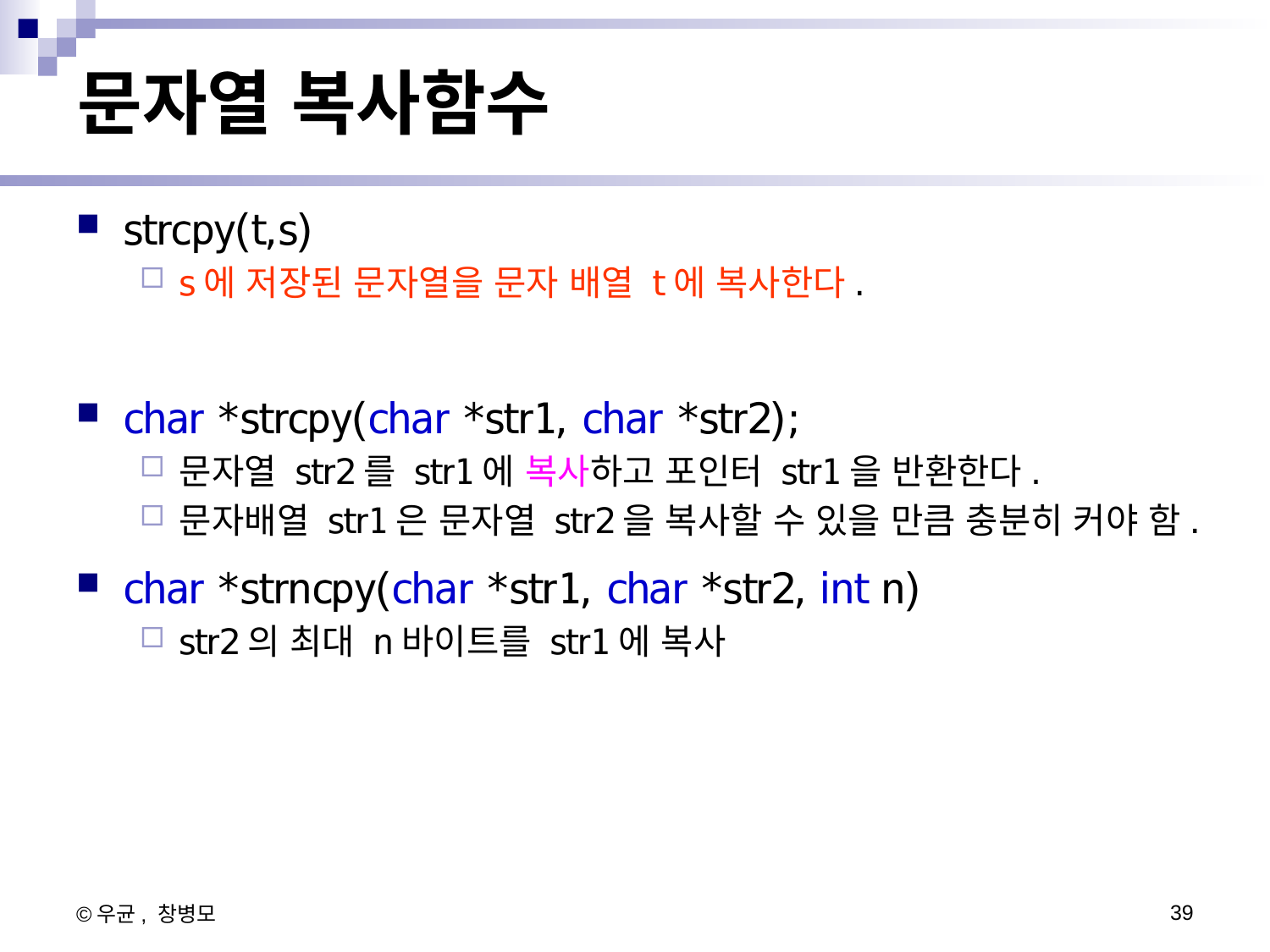

# 문자열 복사함수
strcpy(t,s)
s에 저장된 문자열을 문자 배열 t에 복사한다.

char *strcpy(char *str1, char *str2);
문자열 str2를 str1에 복사하고 포인터 str1을 반환한다.
문자배열 str1은 문자열 str2을 복사할 수 있을 만큼 충분히 커야 함.
char *strncpy(char *str1, char *str2, int n)
str2의 최대 n바이트를 str1에 복사
©우균, 창병모
39